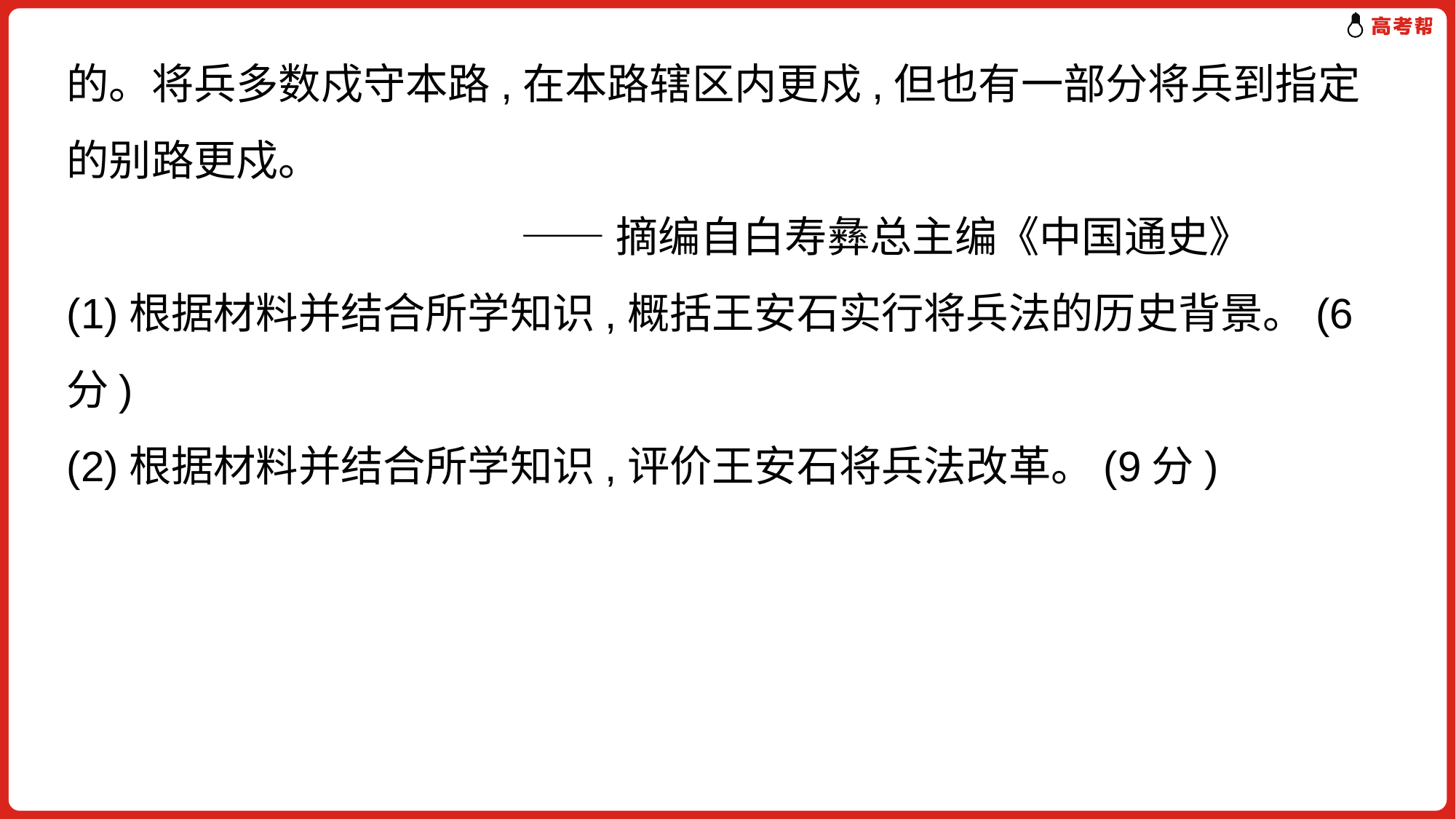

的。将兵多数戍守本路,在本路辖区内更戍,但也有一部分将兵到指定的别路更戍。
                                                ——摘编自白寿彝总主编《中国通史》
(1)根据材料并结合所学知识,概括王安石实行将兵法的历史背景。(6分)
(2)根据材料并结合所学知识,评价王安石将兵法改革。(9分)